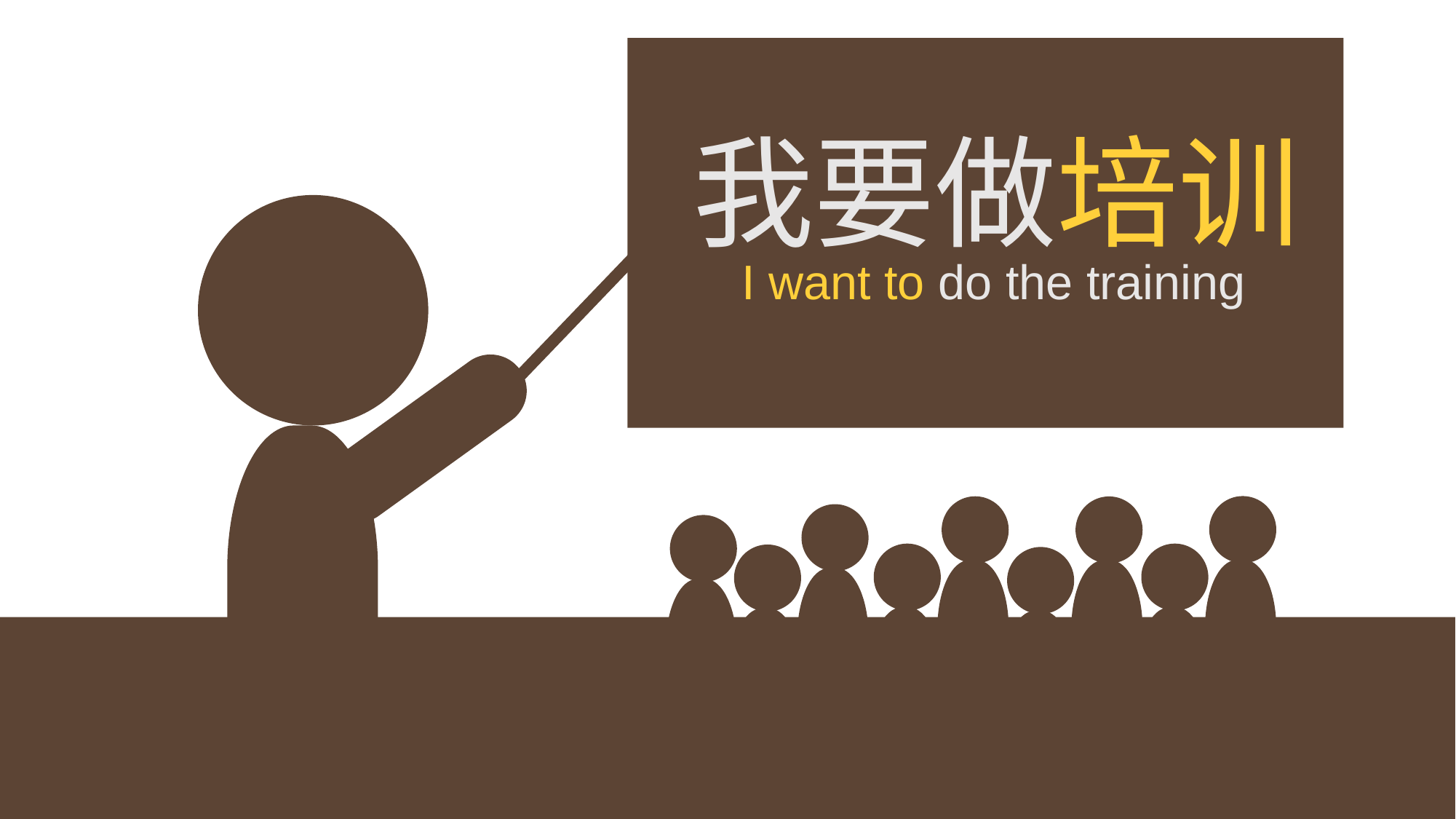

我要做培训

I want to do the training